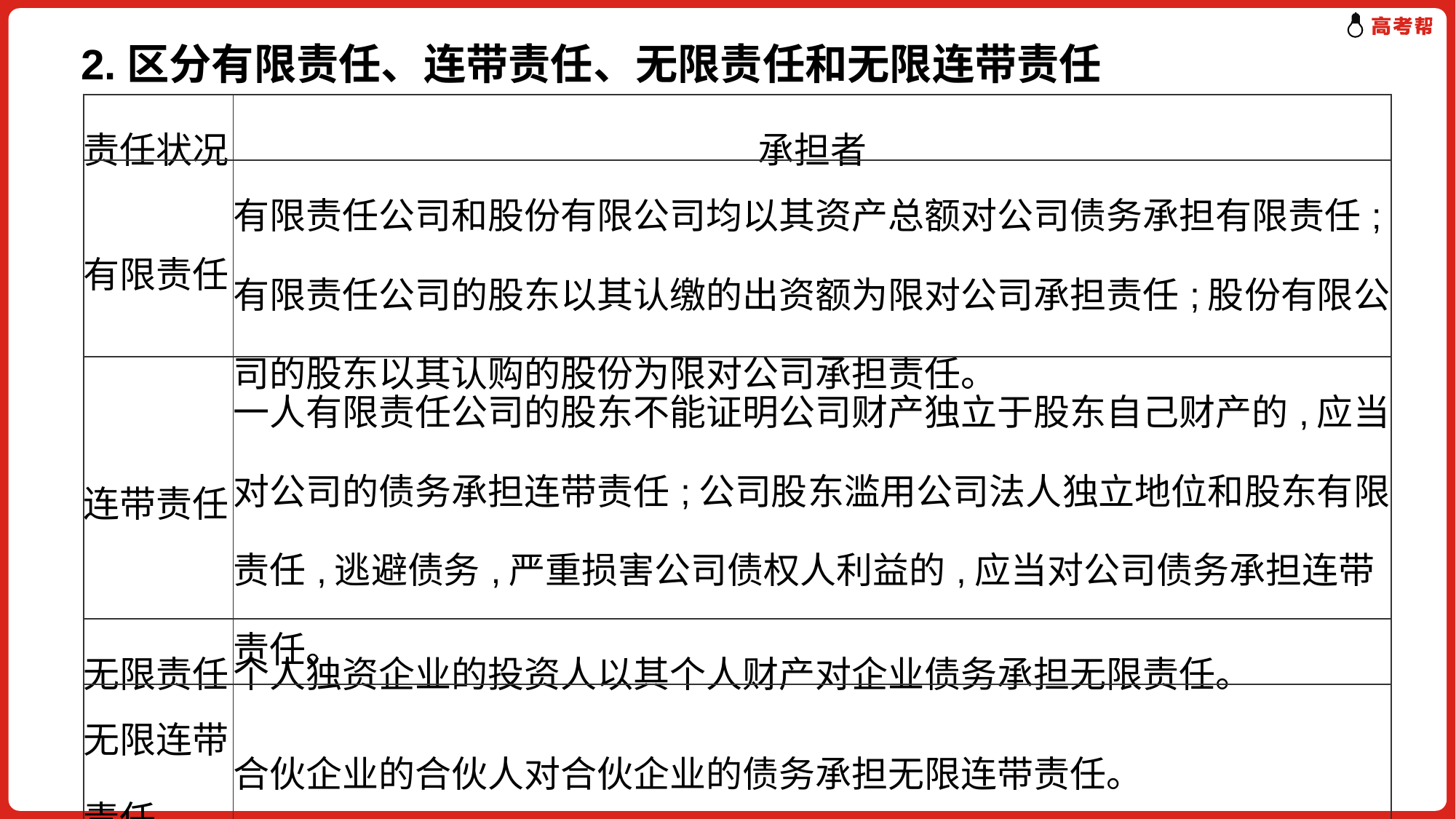

2.区分有限责任、连带责任、无限责任和无限连带责任
| 责任状况 | 承担者 |
| --- | --- |
| 有限责任 | 有限责任公司和股份有限公司均以其资产总额对公司债务承担有限责任;有限责任公司的股东以其认缴的出资额为限对公司承担责任;股份有限公司的股东以其认购的股份为限对公司承担责任。 |
| 连带责任 | 一人有限责任公司的股东不能证明公司财产独立于股东自己财产的,应当对公司的债务承担连带责任;公司股东滥用公司法人独立地位和股东有限责任,逃避债务,严重损害公司债权人利益的,应当对公司债务承担连带责任。 |
| 无限责任 | 个人独资企业的投资人以其个人财产对企业债务承担无限责任。 |
| 无限连带责任 | 合伙企业的合伙人对合伙企业的债务承担无限连带责任。 |